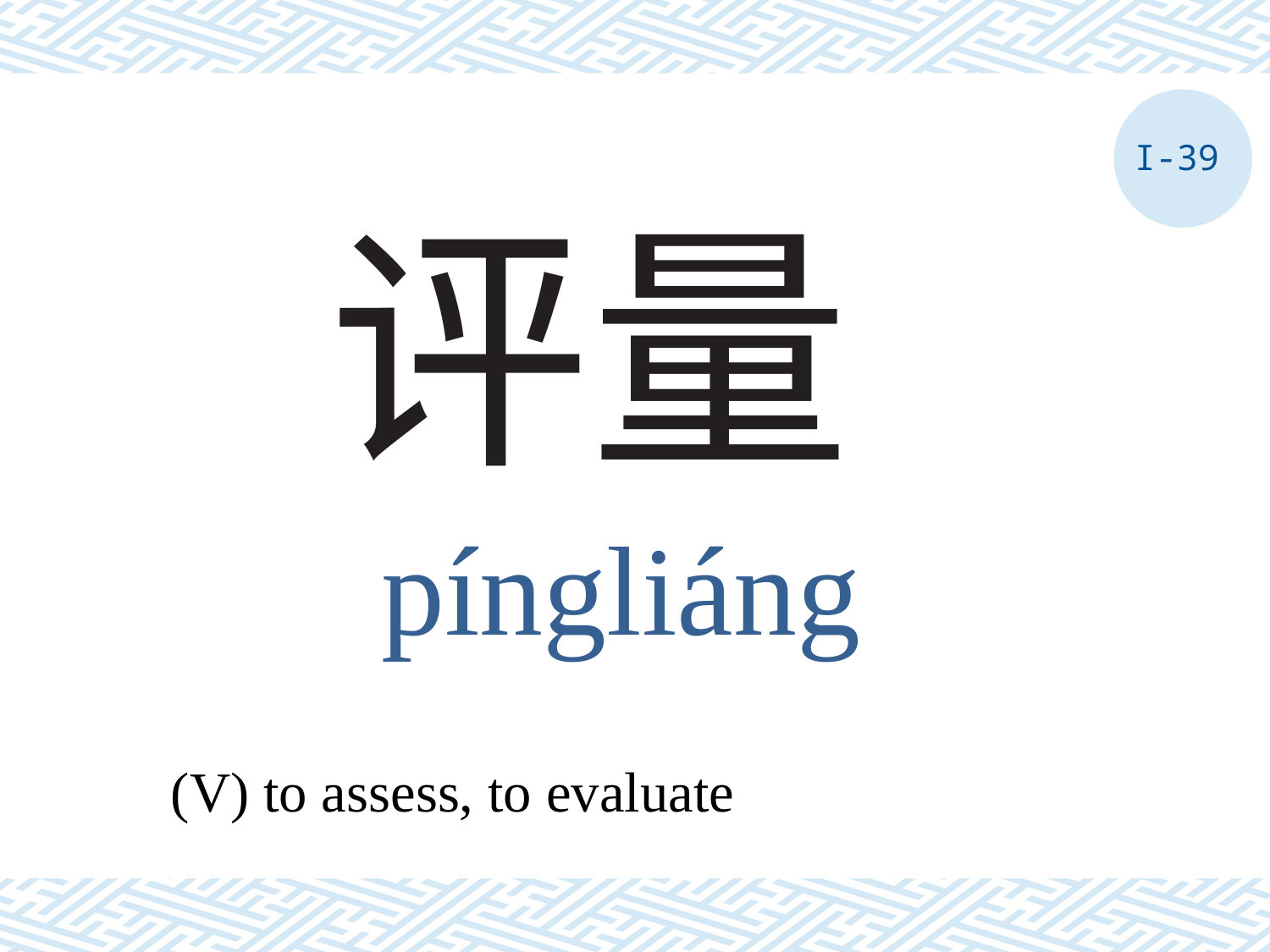

I-39
# 评量
píngliáng
(V) to assess, to evaluate